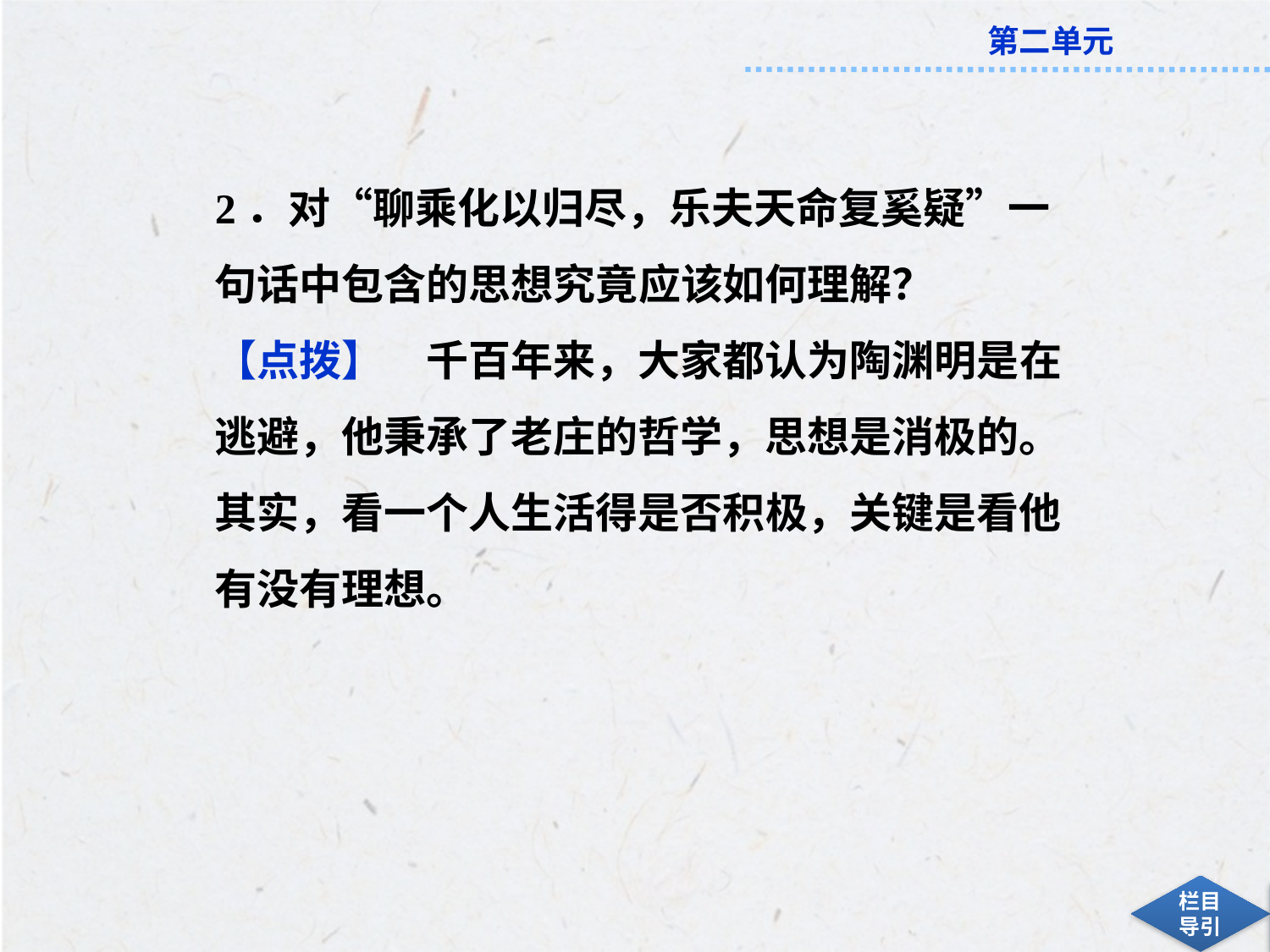

2．对“聊乘化以归尽，乐夫天命复奚疑”一句话中包含的思想究竟应该如何理解？
【点拨】　千百年来，大家都认为陶渊明是在逃避，他秉承了老庄的哲学，思想是消极的。其实，看一个人生活得是否积极，关键是看他有没有理想。